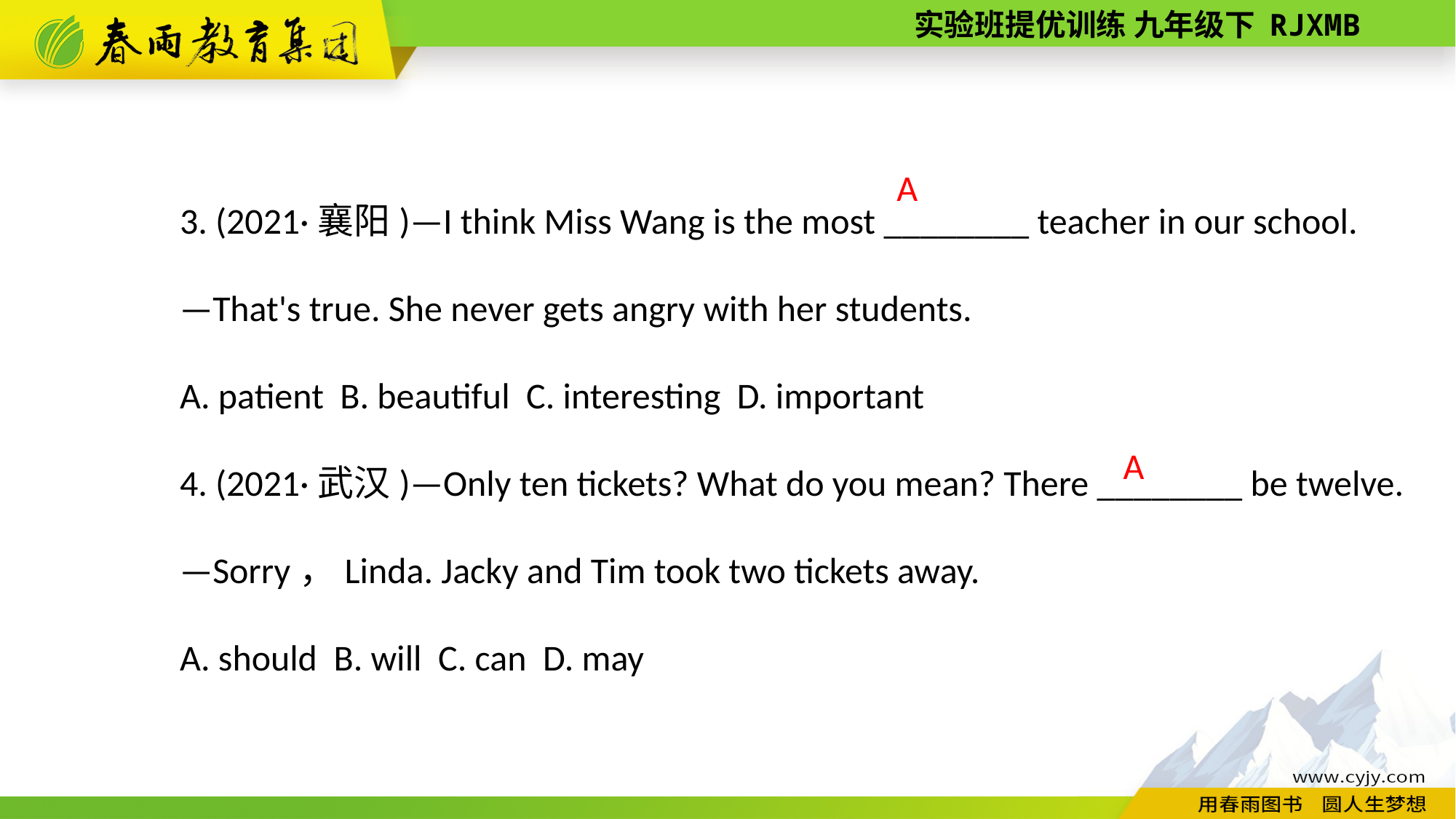

3. (2021·襄阳)—I think Miss Wang is the most ________ teacher in our school.
—That's true. She never gets angry with her students.
A. patient  B. beautiful  C. interesting  D. important
4. (2021·武汉)—Only ten tickets? What do you mean? There ________ be twelve.
—Sorry，Linda. Jacky and Tim took two tickets away.
A. should  B. will  C. can  D. may
A
A